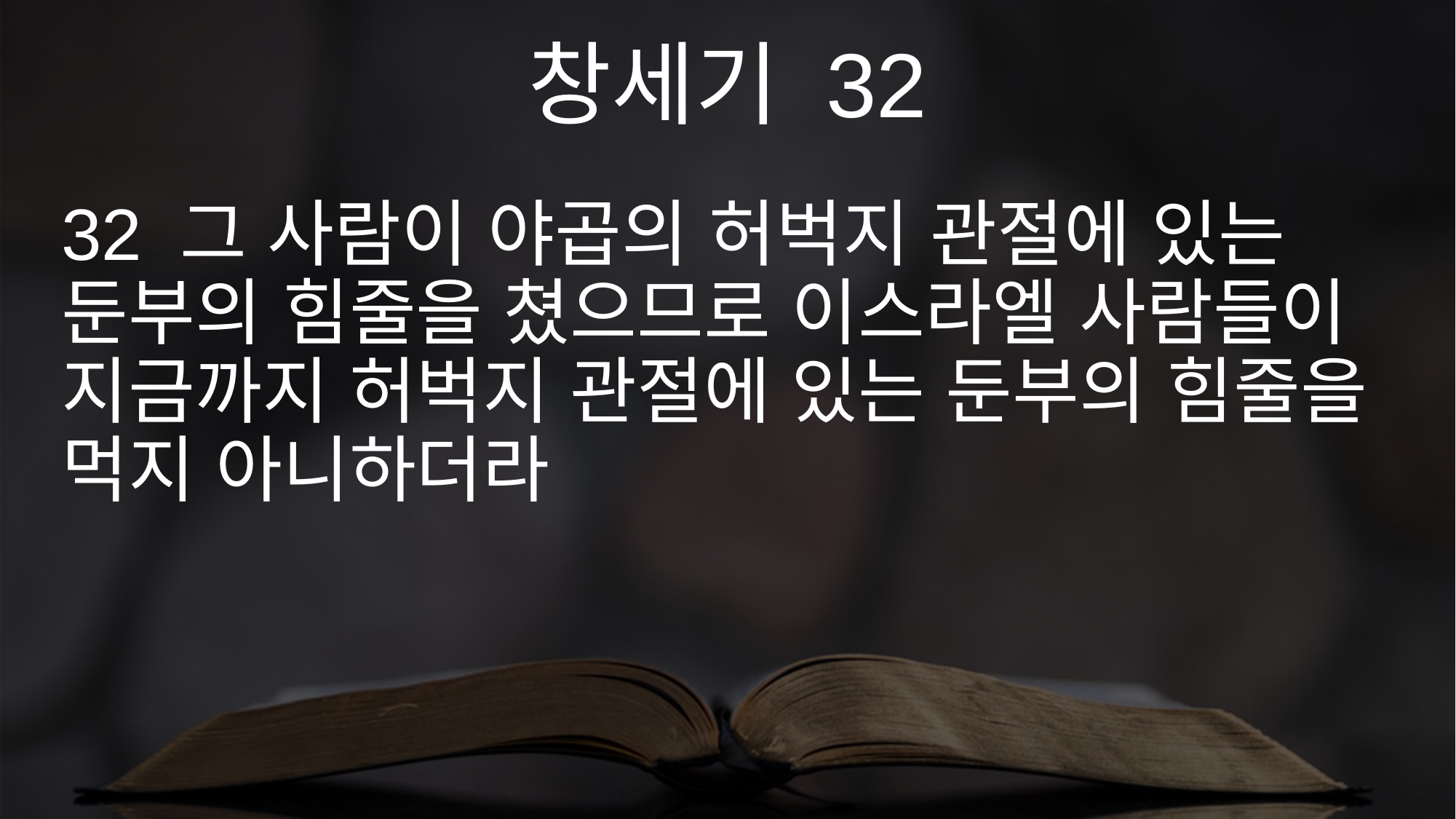

창세기 32
32 그 사람이 야곱의 허벅지 관절에 있는 둔부의 힘줄을 쳤으므로 이스라엘 사람들이 지금까지 허벅지 관절에 있는 둔부의 힘줄을 먹지 아니하더라